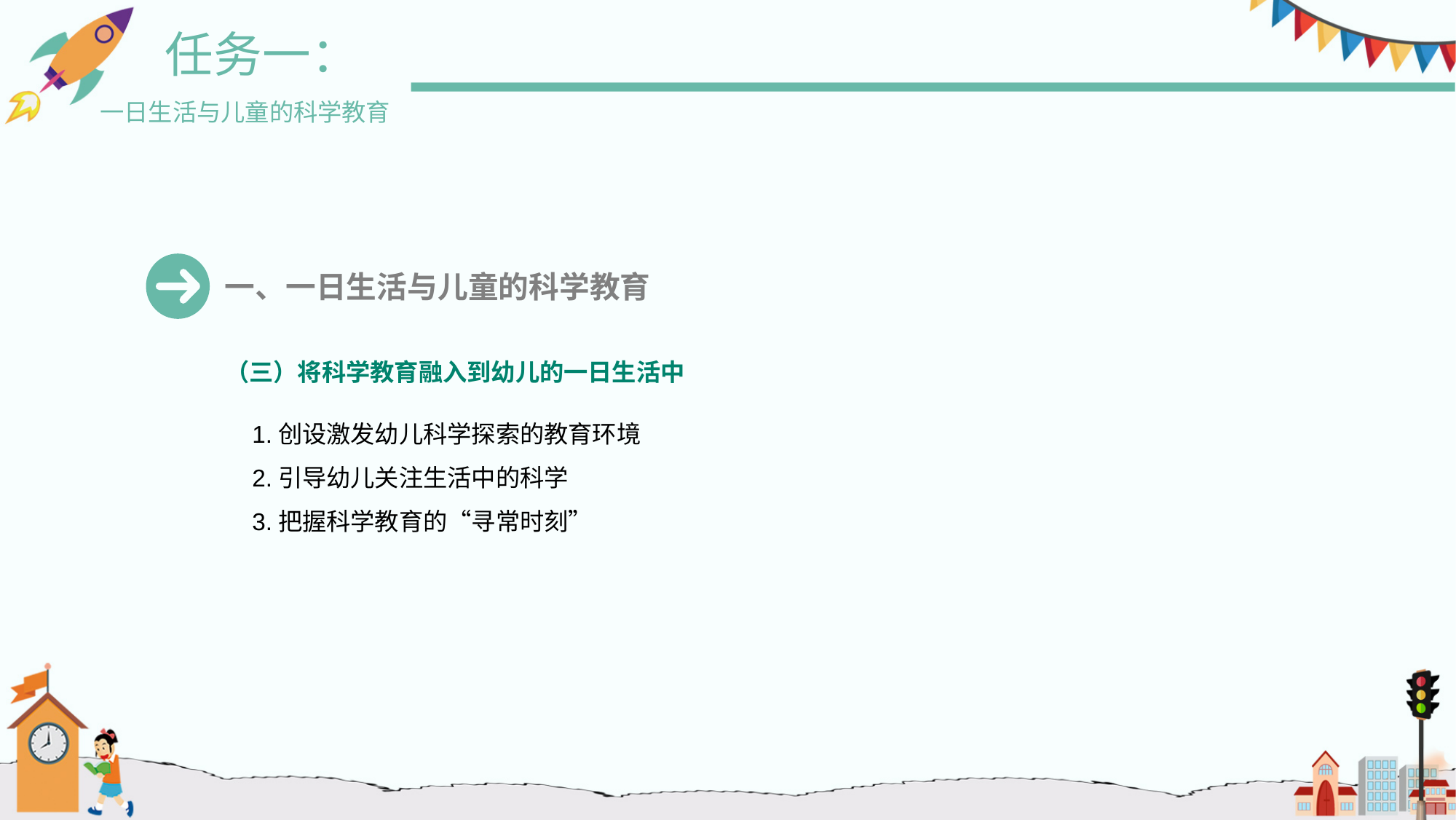

任务一：

一日生活与儿童的科学教育

一、一日生活与儿童的科学教育
（三）将科学教育融入到幼儿的一日生活中
    1.创设激发幼儿科学探索的教育环境
    2.引导幼儿关注生活中的科学
    3.把握科学教育的“寻常时刻”